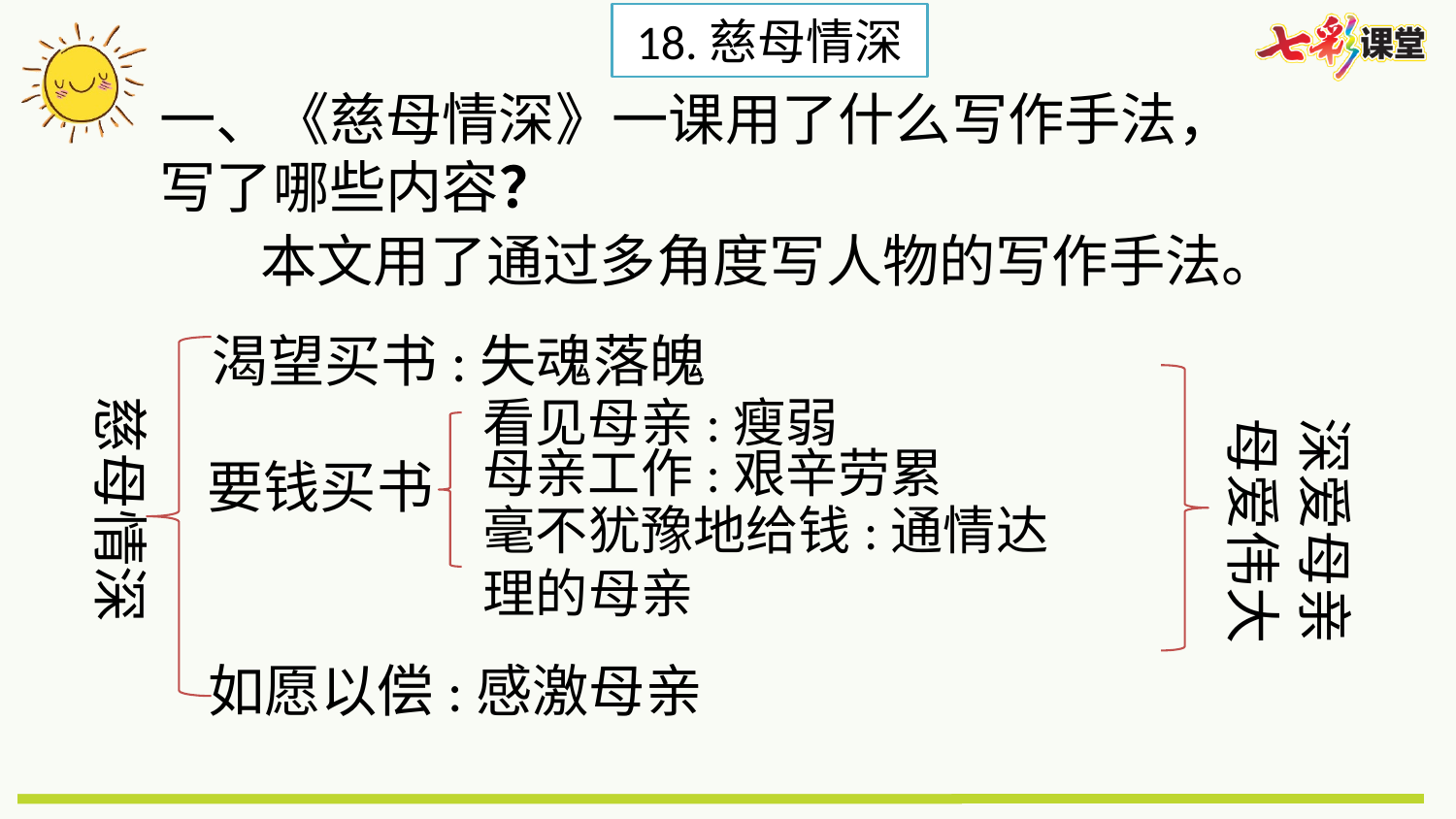

18.慈母情深
一、《慈母情深》一课用了什么写作手法，写了哪些内容？
本文用了通过多角度写人物的写作手法。
渴望买书:失魂落魄

慈母情深
看见母亲:瘦弱
母爱伟大
深爱母亲

母亲工作:艰辛劳累
要钱买书
毫不犹豫地给钱:通情达理的母亲
如愿以偿:感激母亲